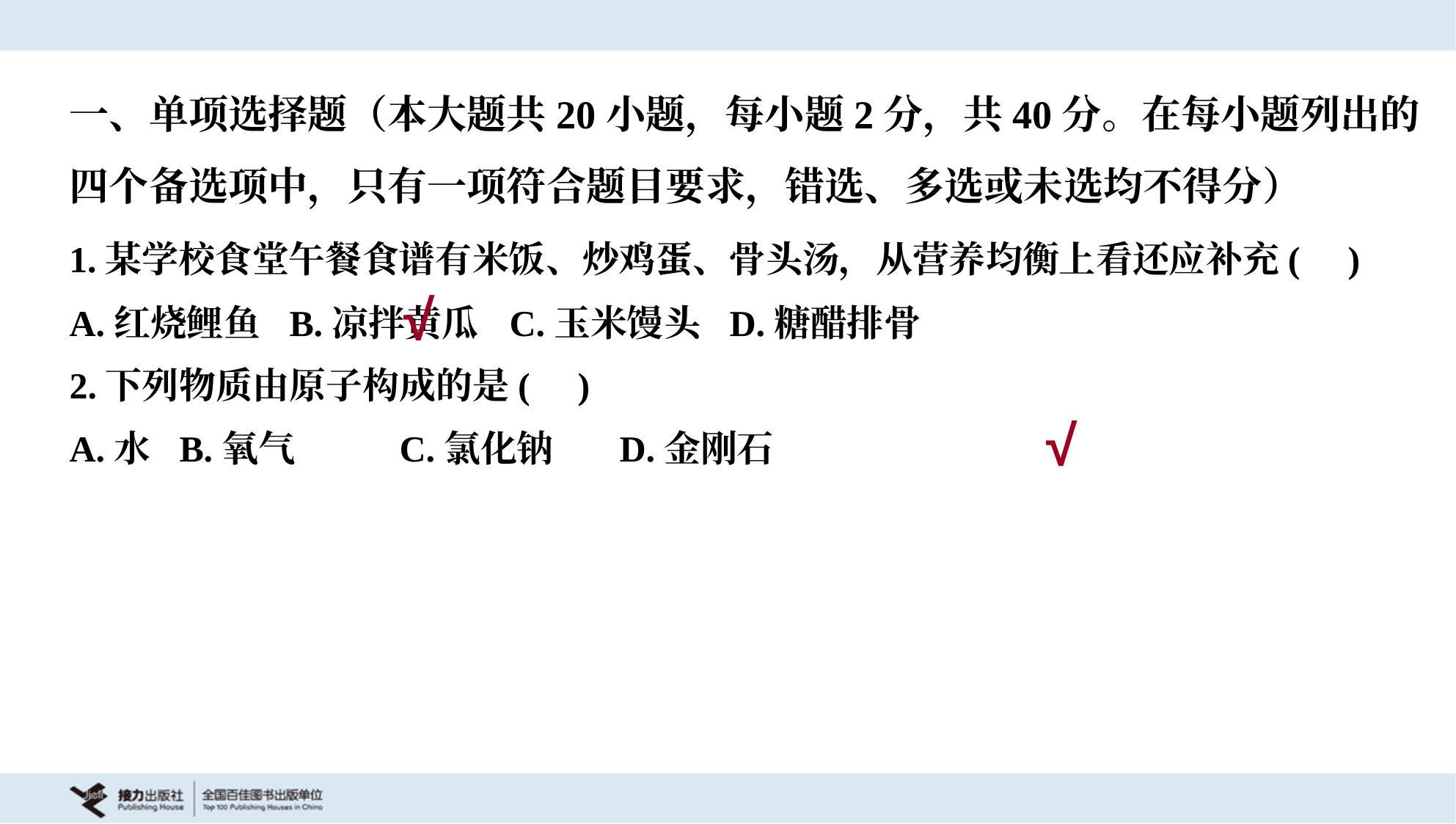

一、单项选择题（本大题共20小题，每小题2分，共40分。在每小题列出的
四个备选项中，只有一项符合题目要求，错选、多选或未选均不得分）
1.某学校食堂午餐食谱有米饭、炒鸡蛋、骨头汤，从营养均衡上看还应补充(     )
A.红烧鲤鱼	B.凉拌黄瓜	C.玉米馒头	D.糖醋排骨
√
2.下列物质由原子构成的是(     )
A.水	B.氧气	C.氯化钠	D.金刚石
√